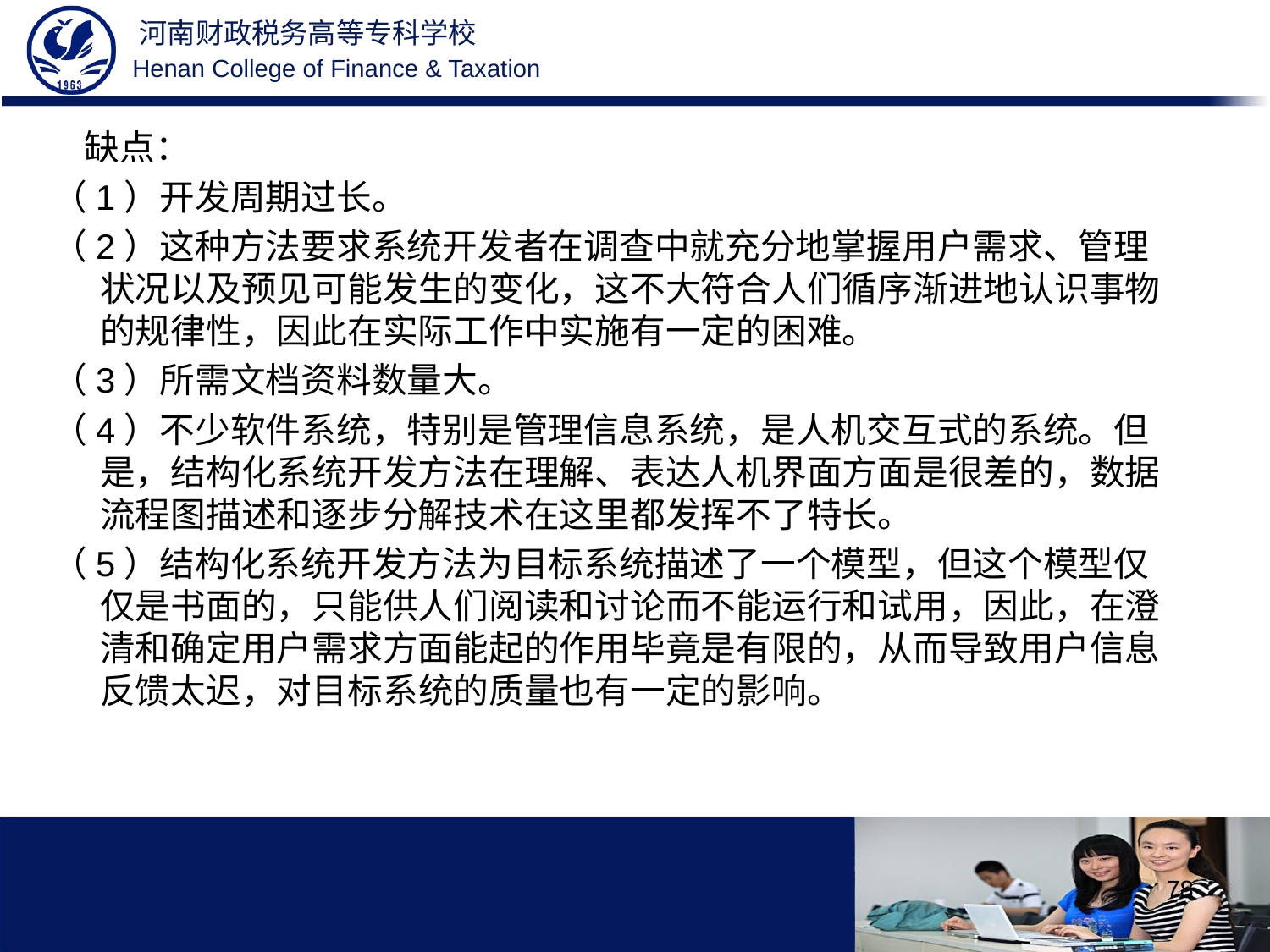

缺点：
（1）开发周期过长。
（2）这种方法要求系统开发者在调查中就充分地掌握用户需求、管理状况以及预见可能发生的变化，这不大符合人们循序渐进地认识事物的规律性，因此在实际工作中实施有一定的困难。
（3）所需文档资料数量大。
（4）不少软件系统，特别是管理信息系统，是人机交互式的系统。但是，结构化系统开发方法在理解、表达人机界面方面是很差的，数据流程图描述和逐步分解技术在这里都发挥不了特长。
（5）结构化系统开发方法为目标系统描述了一个模型，但这个模型仅仅是书面的，只能供人们阅读和讨论而不能运行和试用，因此，在澄清和确定用户需求方面能起的作用毕竟是有限的，从而导致用户信息反馈太迟，对目标系统的质量也有一定的影响。

78